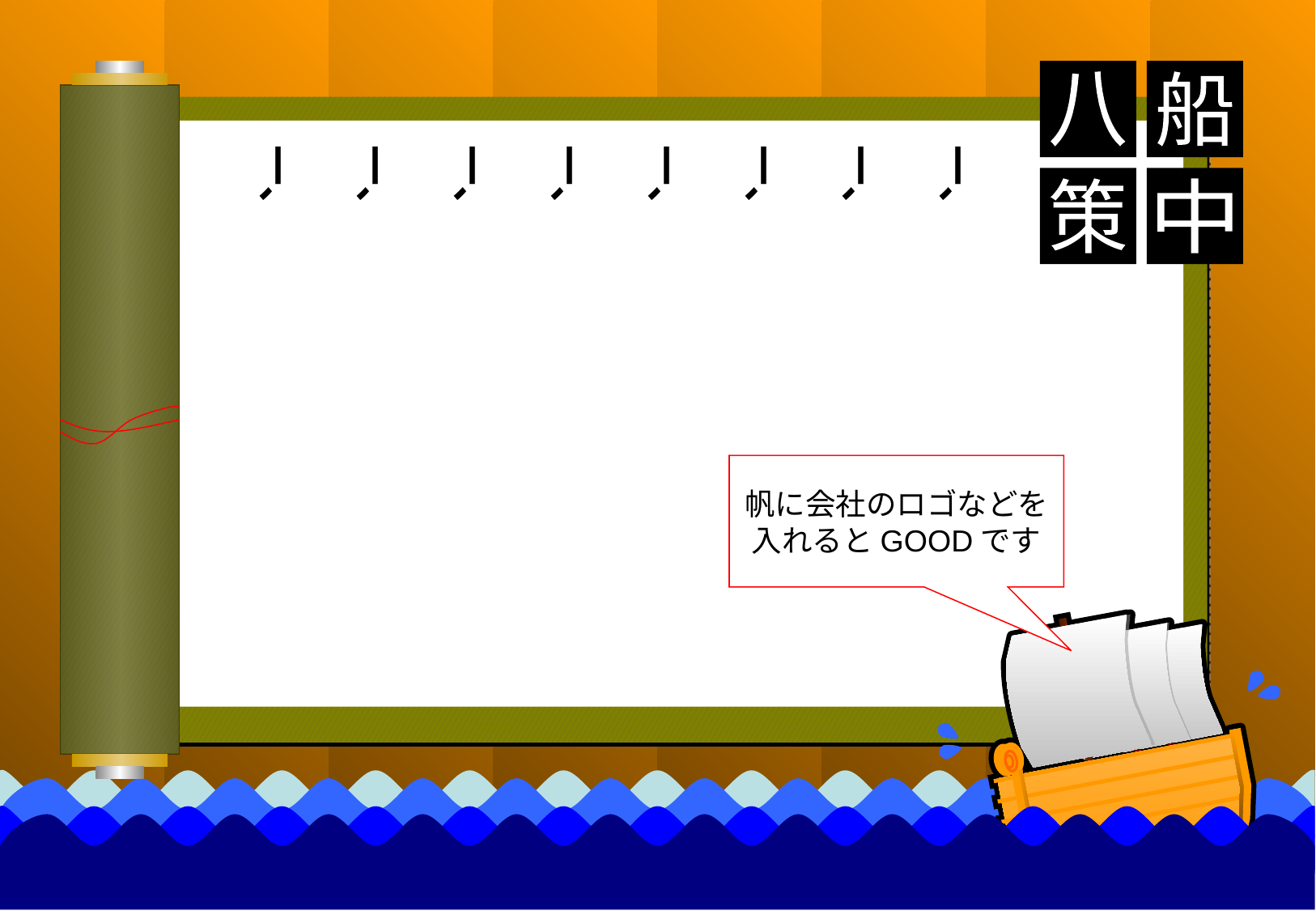

八
船

策
中

一、

一、

一、

一、

一、

一、

一、

一、

帆に会社のロゴなどを入れるとGOODです